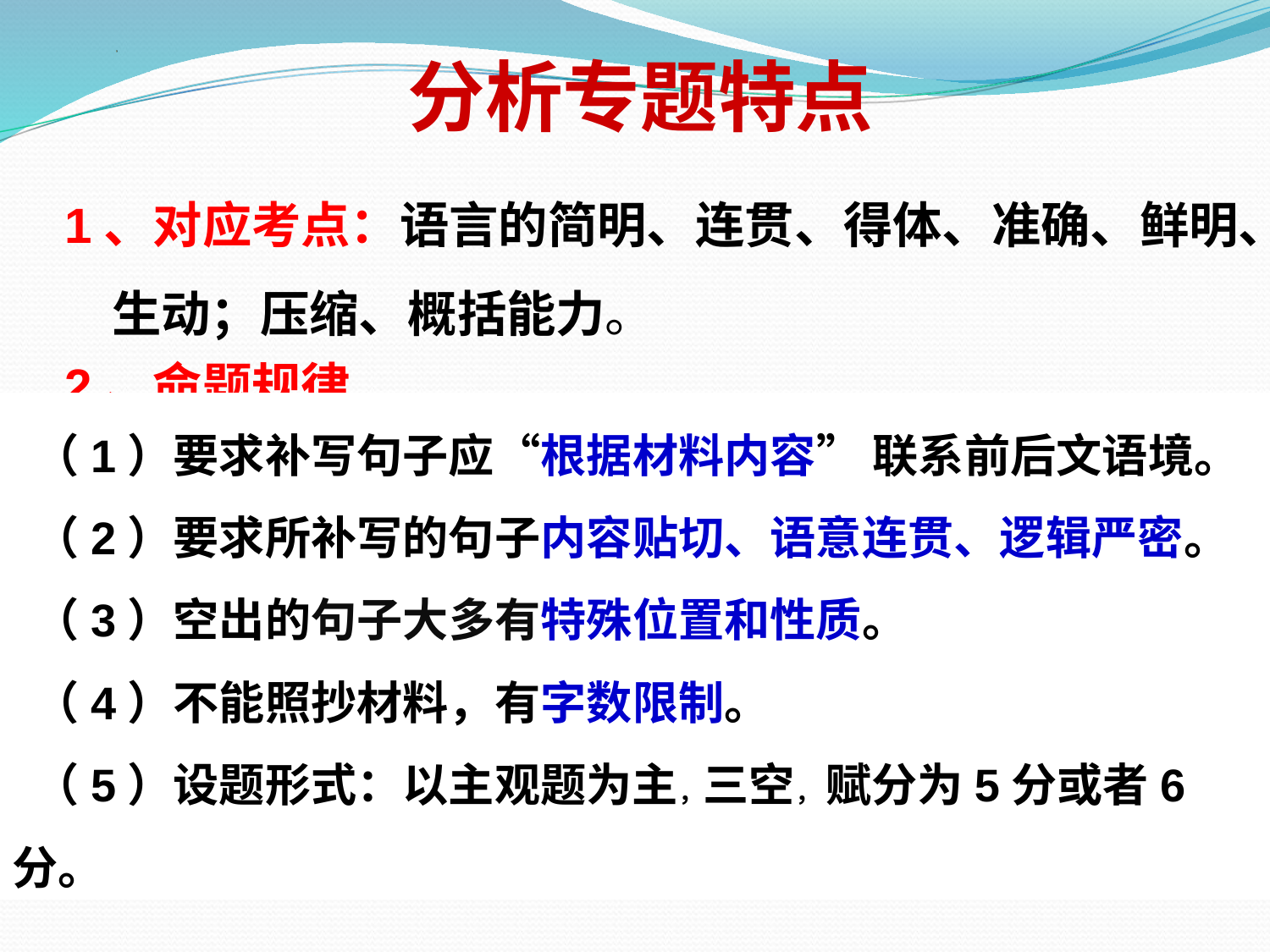

分析专题特点
1、对应考点：语言的简明、连贯、得体、准确、鲜明、生动；压缩、概括能力。
2、命题规律
 （1）要求补写句子应“根据材料内容” 联系前后文语境。
 （2）要求所补写的句子内容贴切、语意连贯、逻辑严密。
 （3）空出的句子大多有特殊位置和性质。
 （4）不能照抄材料，有字数限制。
 （5）设题形式：以主观题为主，三空， 赋分为5分或者6分。